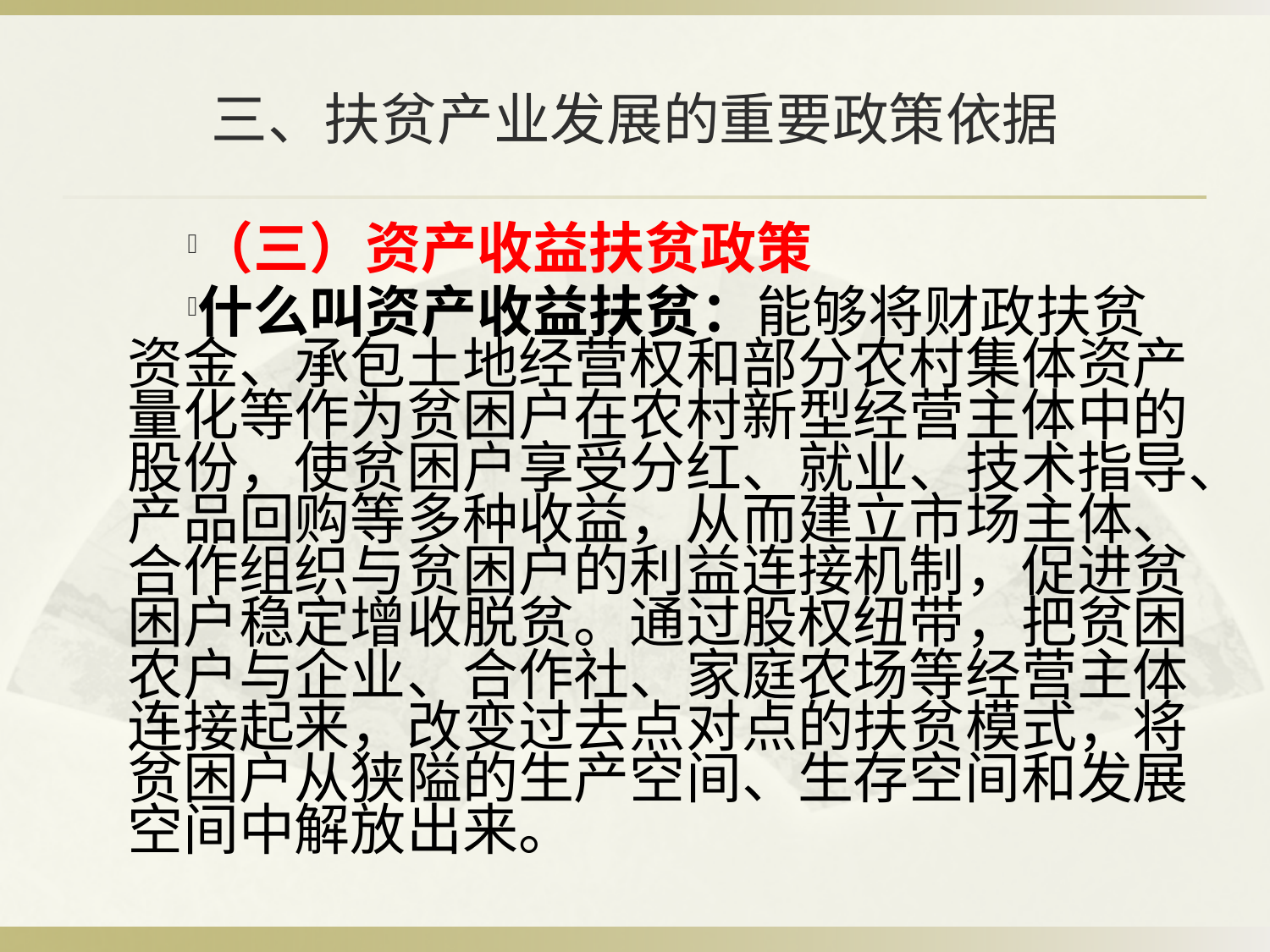

# 三、扶贫产业发展的重要政策依据
（三）资产收益扶贫政策
什么叫资产收益扶贫：能够将财政扶贫资金、承包土地经营权和部分农村集体资产量化等作为贫困户在农村新型经营主体中的股份，使贫困户享受分红、就业、技术指导、产品回购等多种收益，从而建立市场主体、合作组织与贫困户的利益连接机制，促进贫困户稳定增收脱贫。通过股权纽带，把贫困农户与企业、合作社、家庭农场等经营主体连接起来，改变过去点对点的扶贫模式，将贫困户从狭隘的生产空间、生存空间和发展空间中解放出来。